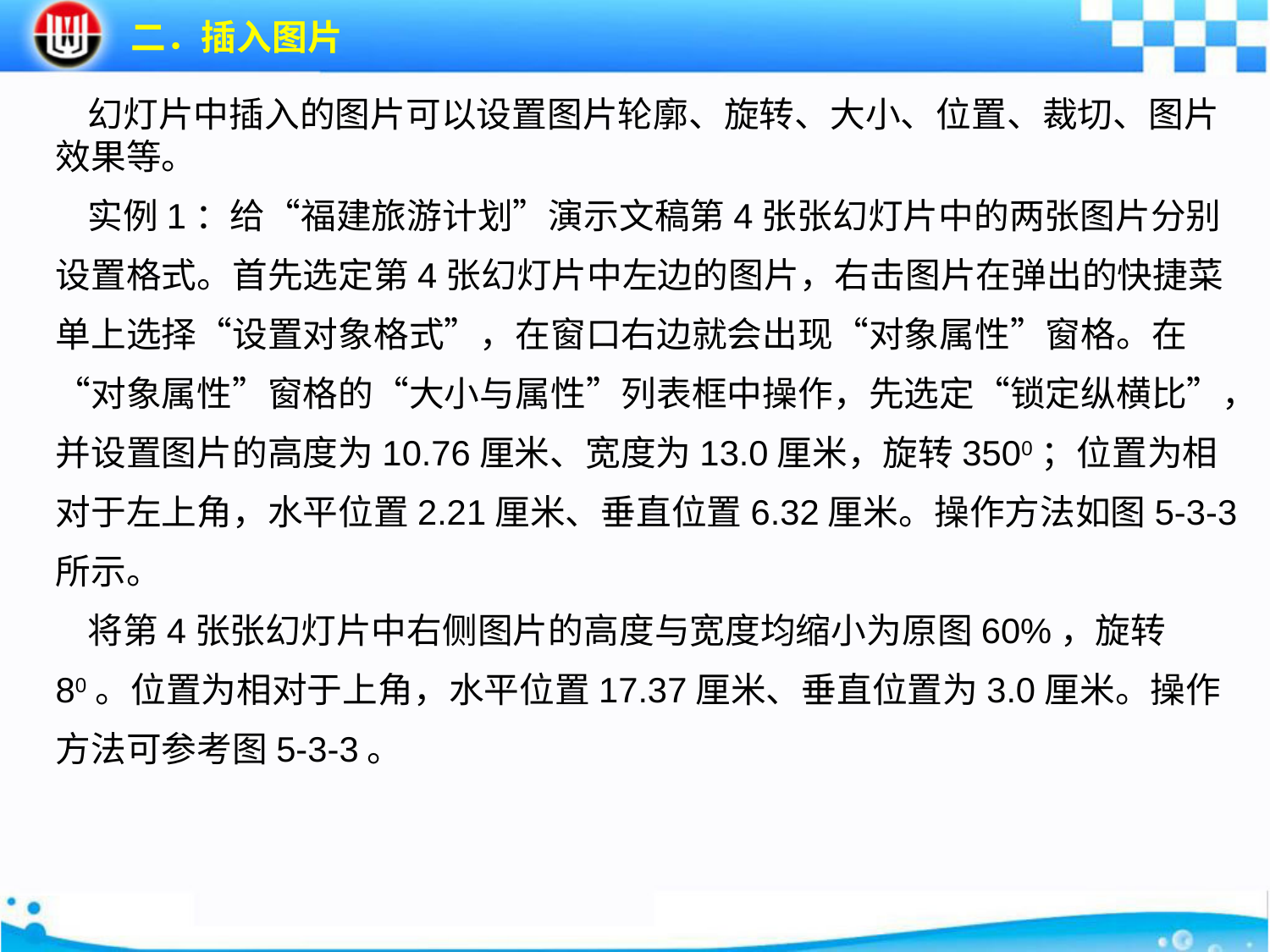

二．插入图片
   幻灯片中插入的图片可以设置图片轮廓、旋转、大小、位置、裁切、图片效果等。   实例1：给“福建旅游计划”演示文稿第4张张幻灯片中的两张图片分别设置格式。首先选定第4张幻灯片中左边的图片，右击图片在弹出的快捷菜单上选择“设置对象格式”，在窗口右边就会出现“对象属性”窗格。在“对象属性”窗格的“大小与属性”列表框中操作，先选定“锁定纵横比”，并设置图片的高度为10.76厘米、宽度为13.0厘米，旋转3500；位置为相对于左上角，水平位置2.21厘米、垂直位置6.32厘米。操作方法如图5-3-3所示。
   将第4张张幻灯片中右侧图片的高度与宽度均缩小为原图60%，旋转80。位置为相对于上角，水平位置17.37厘米、垂直位置为3.0厘米。操作方法可参考图5-3-3。